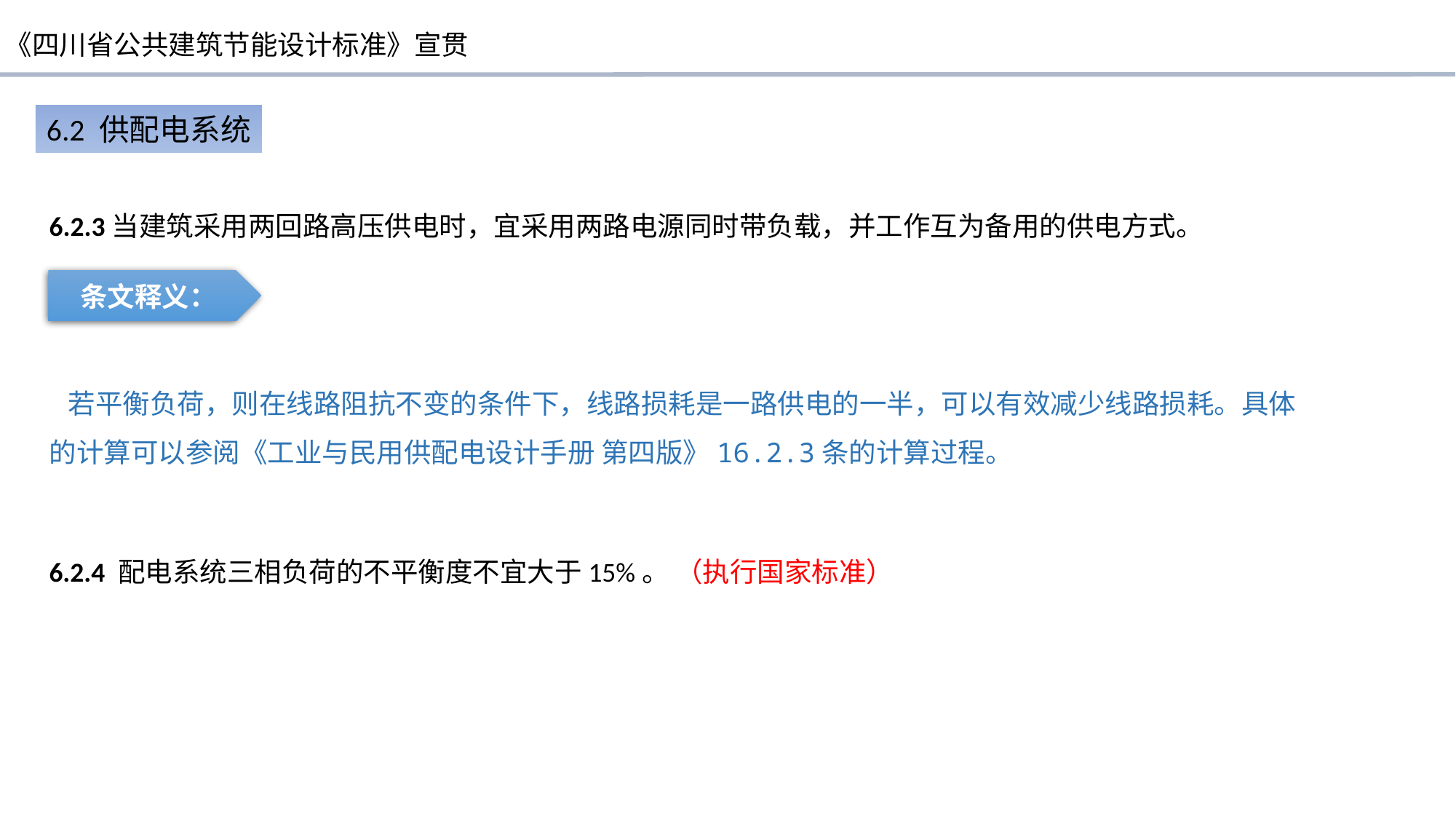

6.2 供配电系统

6.2.3当建筑采用两回路高压供电时，宜采用两路电源同时带负载，并工作互为备用的供电方式。

条文释义：
  若平衡负荷，则在线路阻抗不变的条件下，线路损耗是一路供电的一半，可以有效减少线路损耗。具体的计算可以参阅《工业与民用供配电设计手册 第四版》16.2.3条的计算过程。
6.2.4 配电系统三相负荷的不平衡度不宜大于15%。 （执行国家标准）